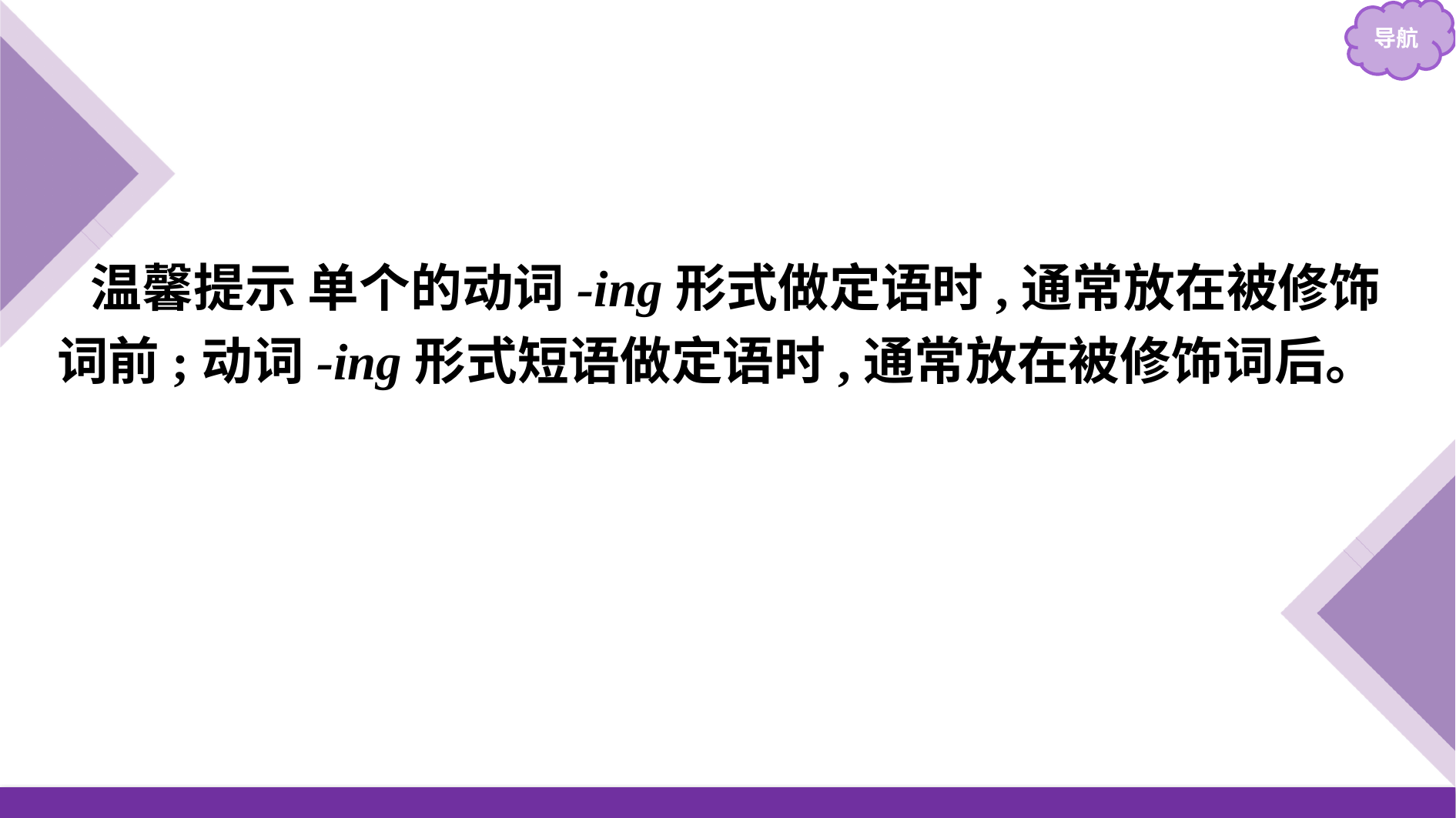

温馨提示 单个的动词-ing形式做定语时,通常放在被修饰词前;动词-ing形式短语做定语时,通常放在被修饰词后。